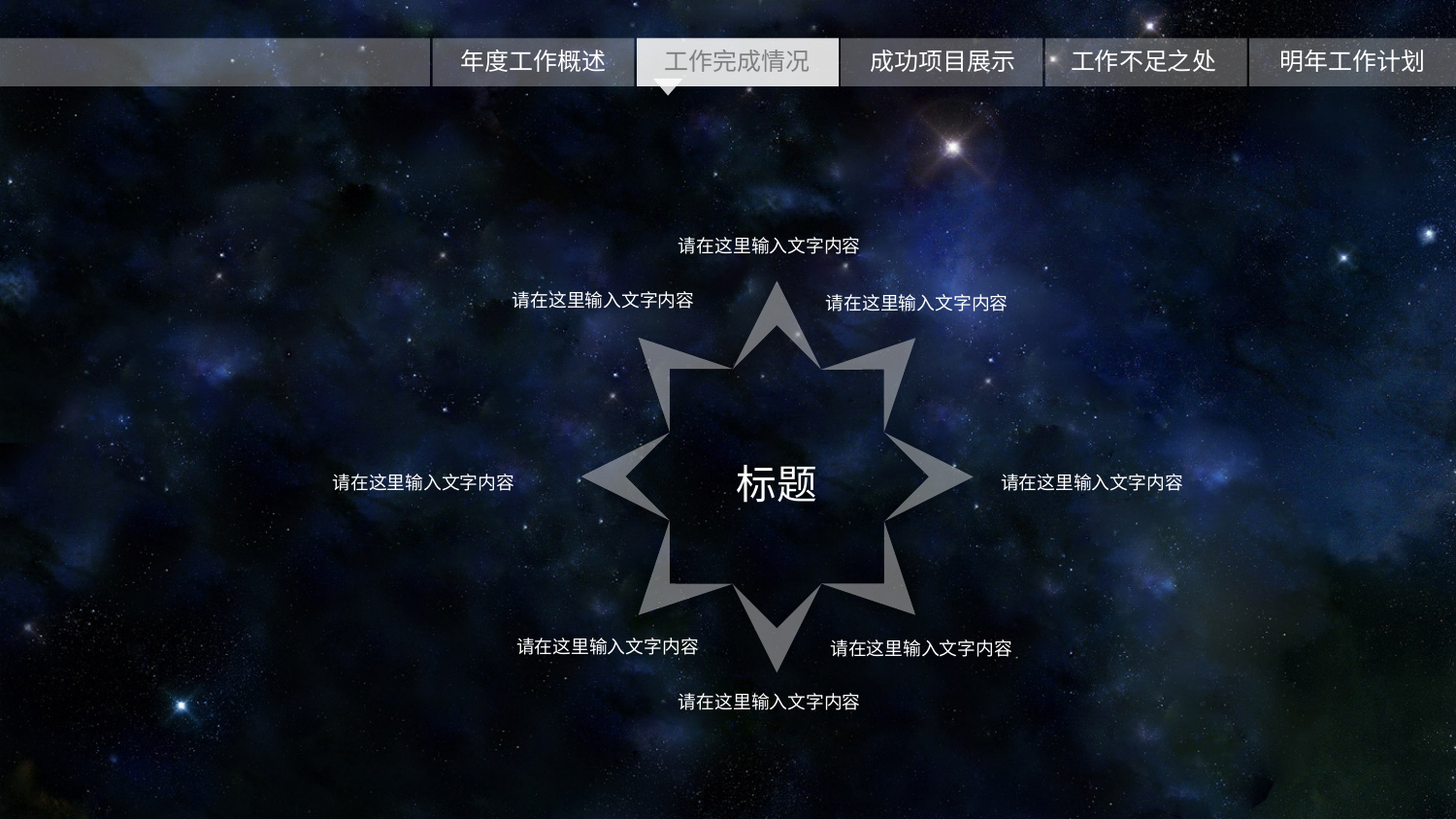

请在这里输入文字内容

请在这里输入文字内容
请在这里输入文字内容

标题
请在这里输入文字内容
请在这里输入文字内容

请在这里输入文字内容
请在这里输入文字内容
请在这里输入文字内容